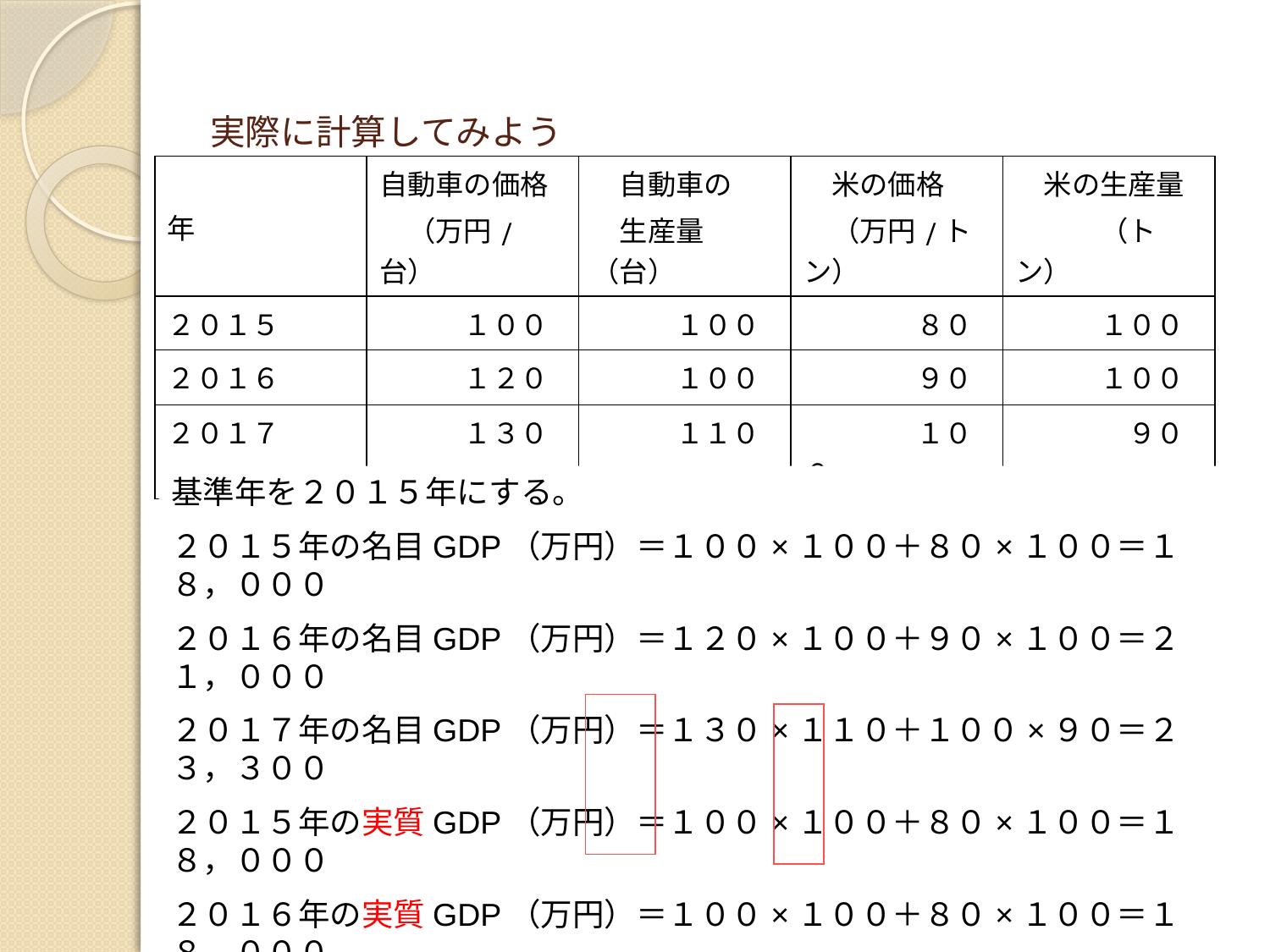

# 実際に計算してみよう
| 年 | 自動車の価格 　（万円/台） | 自動車の 　生産量（台） | 米の価格 　（万円/トン） | 米の生産量 　　　（トン） |
| --- | --- | --- | --- | --- |
| ２０１５ | １００ | １００ | ８０ | １００ |
| ２０１６ | １２０ | １００ | ９０ | １００ |
| ２０１７ | １３０ | １１０ | １００ | ９０ |

基準年を２０１５年にする。
２０１５年の名目GDP（万円）＝１００×１００＋８０×１００＝１８，０００
２０１６年の名目GDP（万円）＝１２０×１００＋９０×１００＝２１，０００
２０１７年の名目GDP（万円）＝１３０×１１０＋１００×９０＝２３，３００
２０１５年の実質GDP（万円）＝１００×１００＋８０×１００＝１８，０００
２０１６年の実質GDP（万円）＝１００×１００＋８０×１００＝１８，０００
２０１７年の実質GDP（万円）＝１００×１１０＋８０×９０＝１８，２００

33